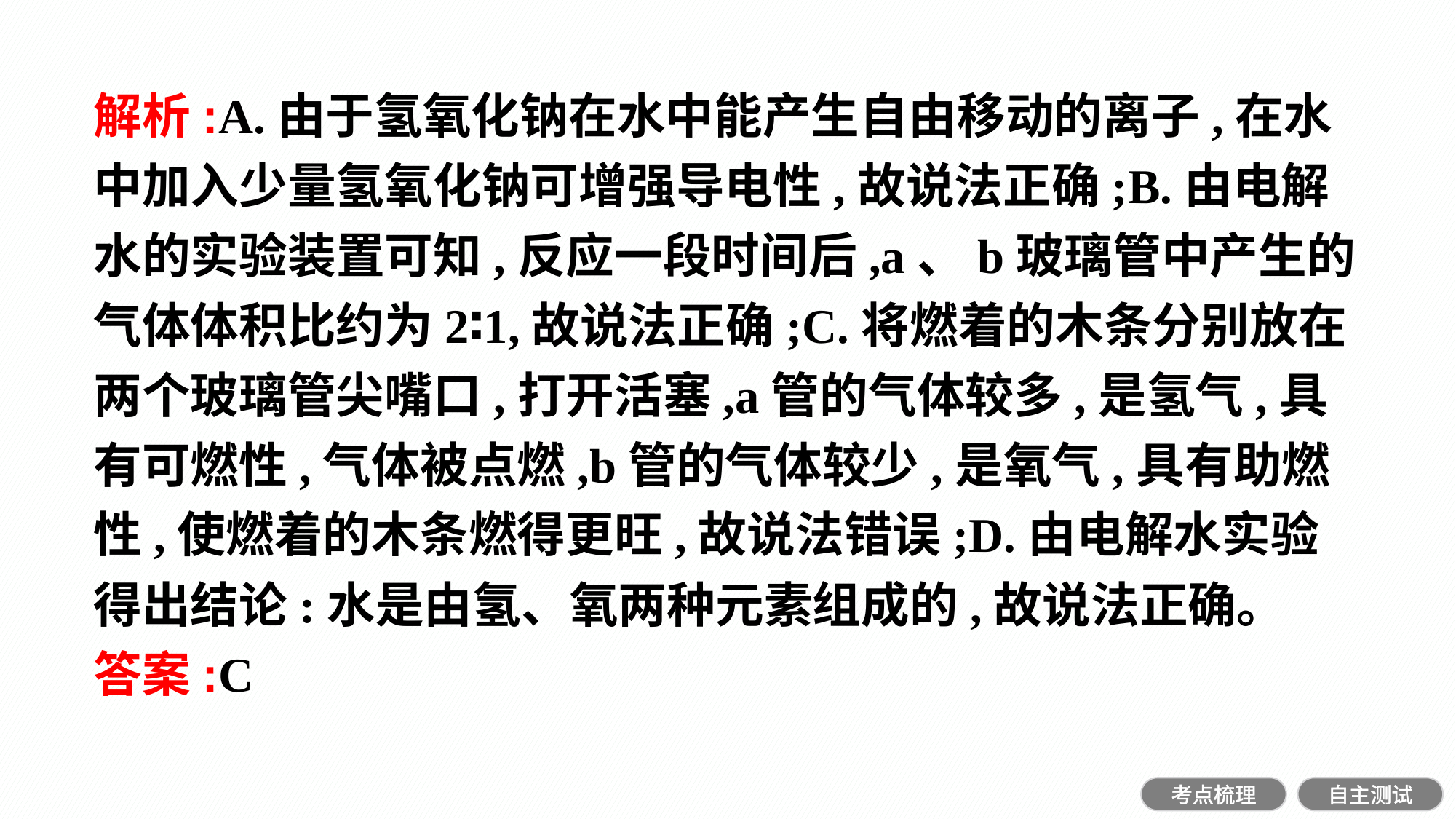

解析:A.由于氢氧化钠在水中能产生自由移动的离子,在水中加入少量氢氧化钠可增强导电性,故说法正确;B.由电解水的实验装置可知,反应一段时间后,a、b玻璃管中产生的气体体积比约为2∶1,故说法正确;C.将燃着的木条分别放在两个玻璃管尖嘴口,打开活塞,a管的气体较多,是氢气,具有可燃性,气体被点燃,b管的气体较少,是氧气,具有助燃性,使燃着的木条燃得更旺,故说法错误;D.由电解水实验得出结论:水是由氢、氧两种元素组成的,故说法正确。
答案:C